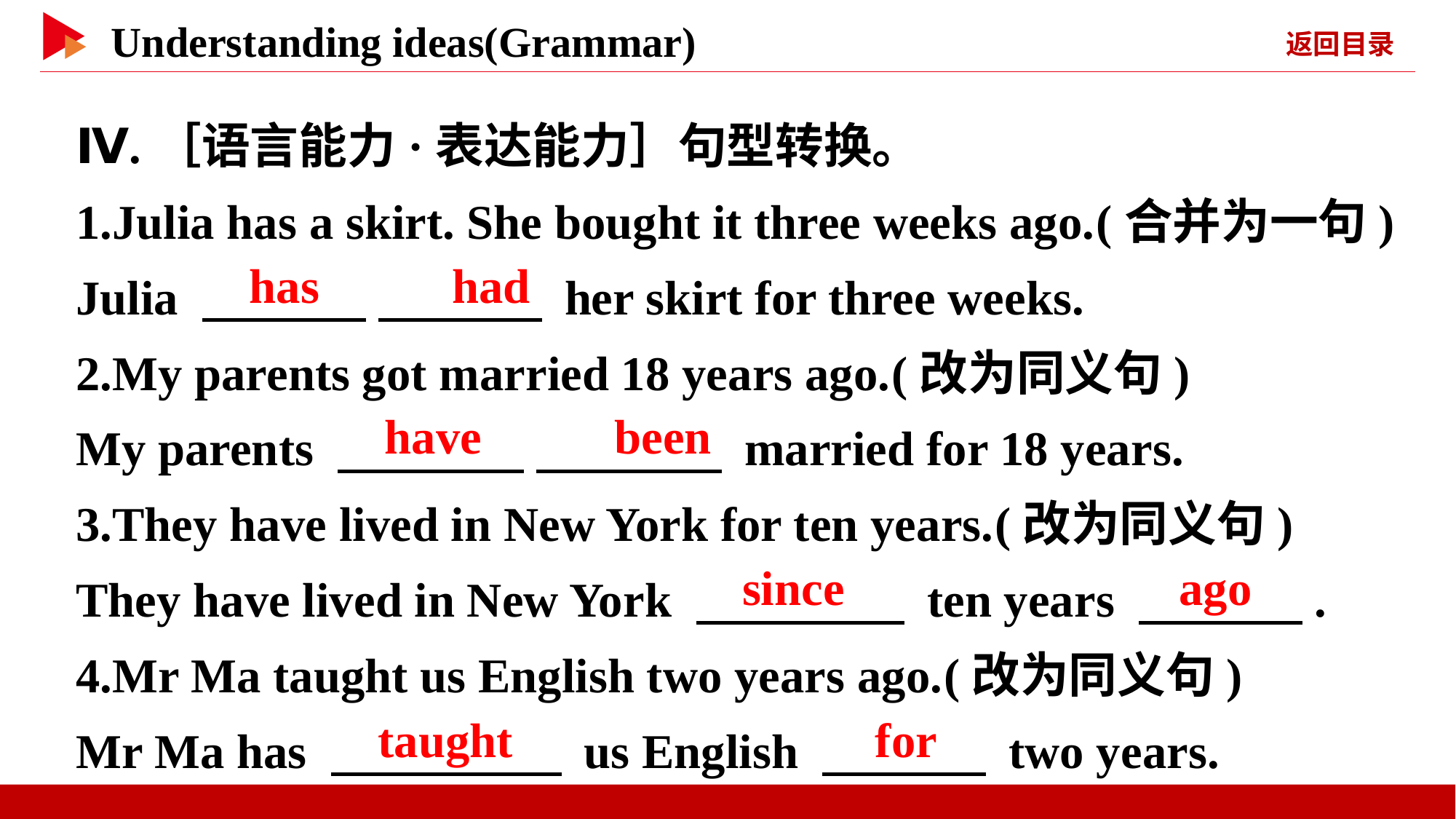

Ⅳ.［语言能力·表达能力］句型转换。
1.Julia has a skirt. She bought it three weeks ago.(合并为一句)
Julia 　      　 　      　 her skirt for three weeks.
2.My parents got married 18 years ago.(改为同义句)
My parents 　        　 　        　 married for 18 years.
3.They have lived in New York for ten years.(改为同义句)
They have lived in New York 　          　 ten years 　      　.
4.Mr Ma taught us English two years ago.(改为同义句)
Mr Ma has 　            　 us English 　      　 two years.
　has　 　had
　have　 　been
　since
　ago
　taught
　for